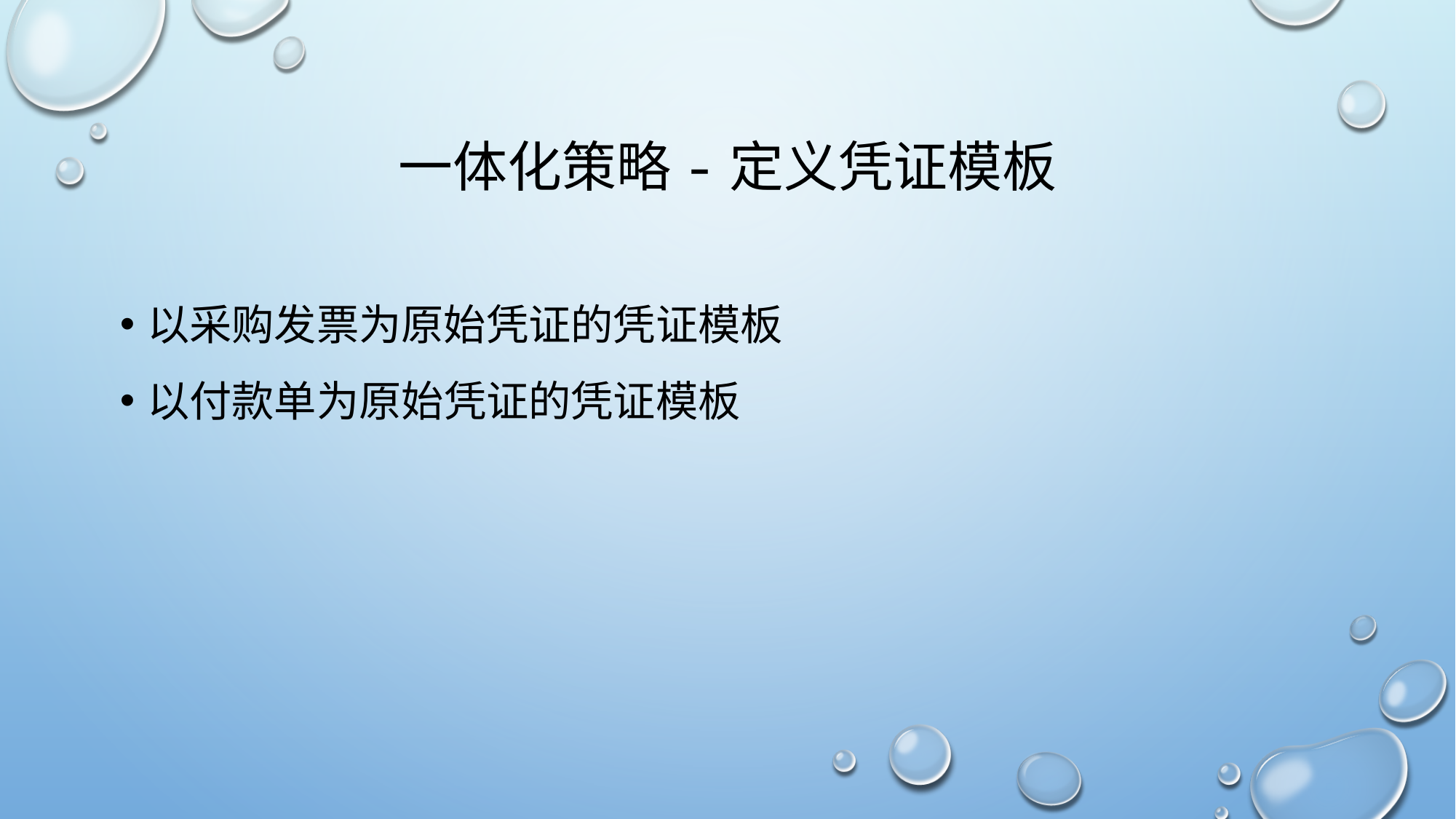

# 一体化策略-定义凭证模板
以采购发票为原始凭证的凭证模板
以付款单为原始凭证的凭证模板